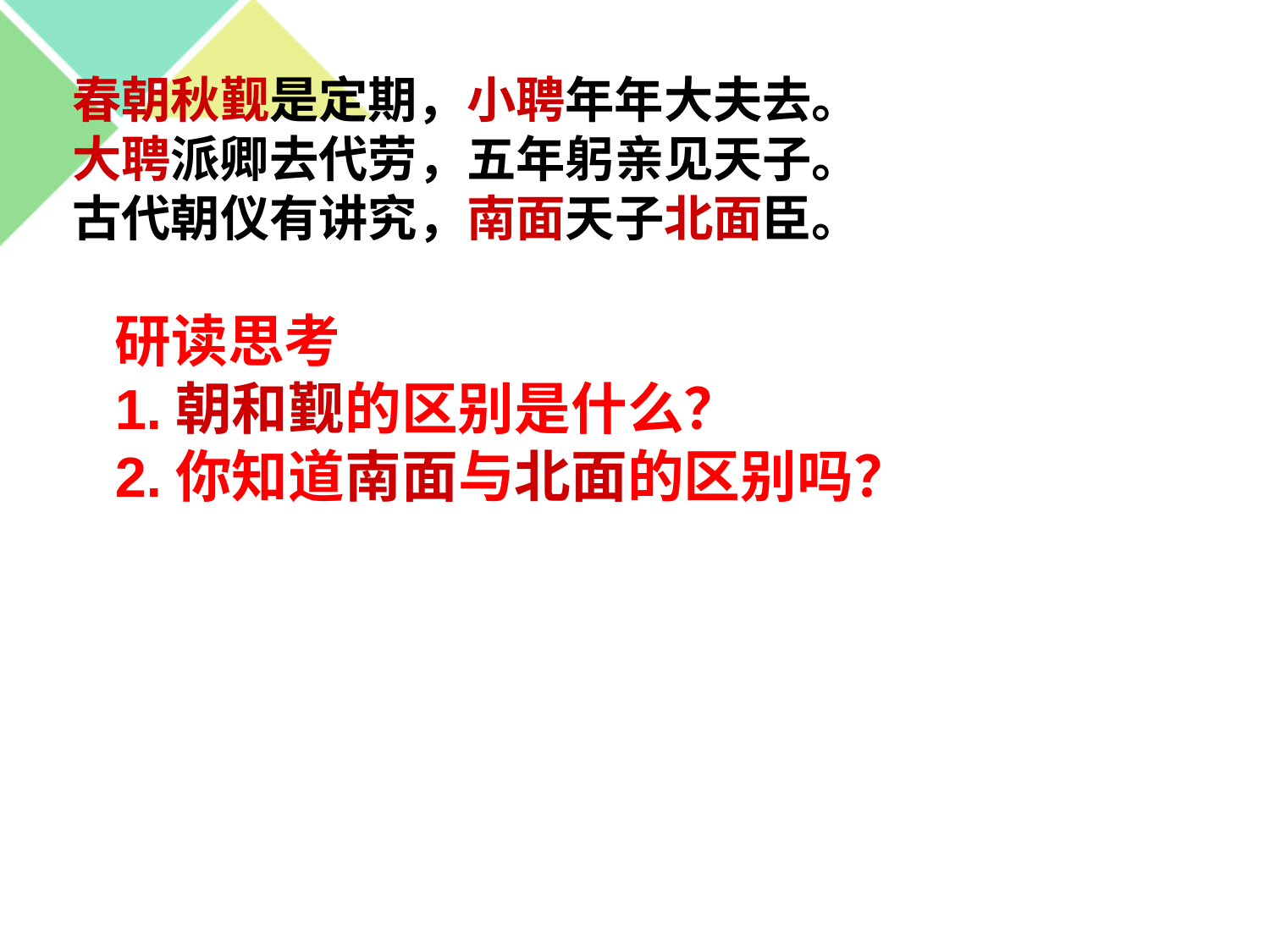

春朝秋觐是定期，小聘年年大夫去。
大聘派卿去代劳，五年躬亲见天子。
古代朝仪有讲究，南面天子北面臣。

研读思考
1.朝和觐的区别是什么？
2.你知道南面与北面的区别吗？